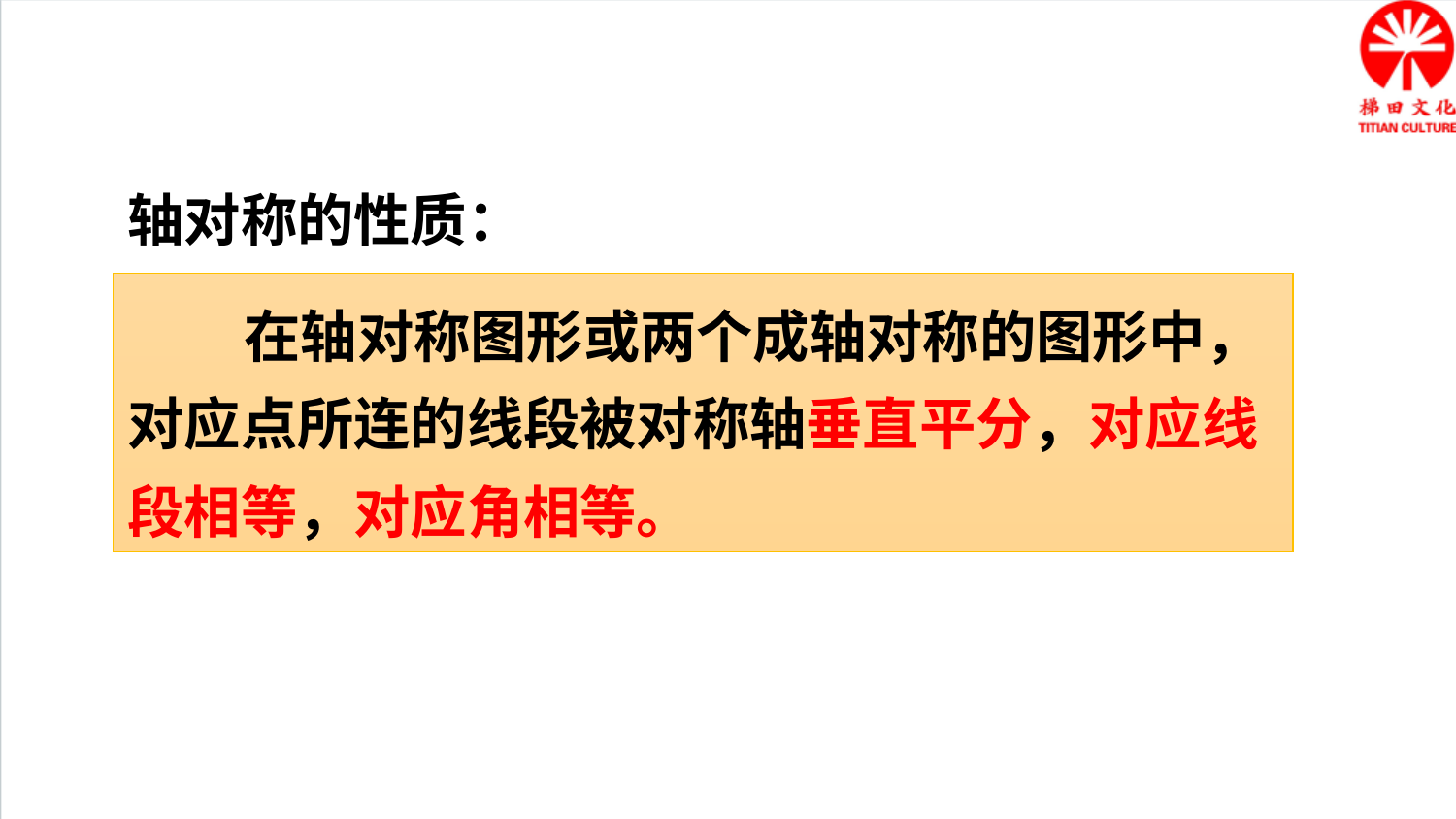

轴对称的性质：
        在轴对称图形或两个成轴对称的图形中，对应点所连的线段被对称轴垂直平分，对应线段相等，对应角相等。